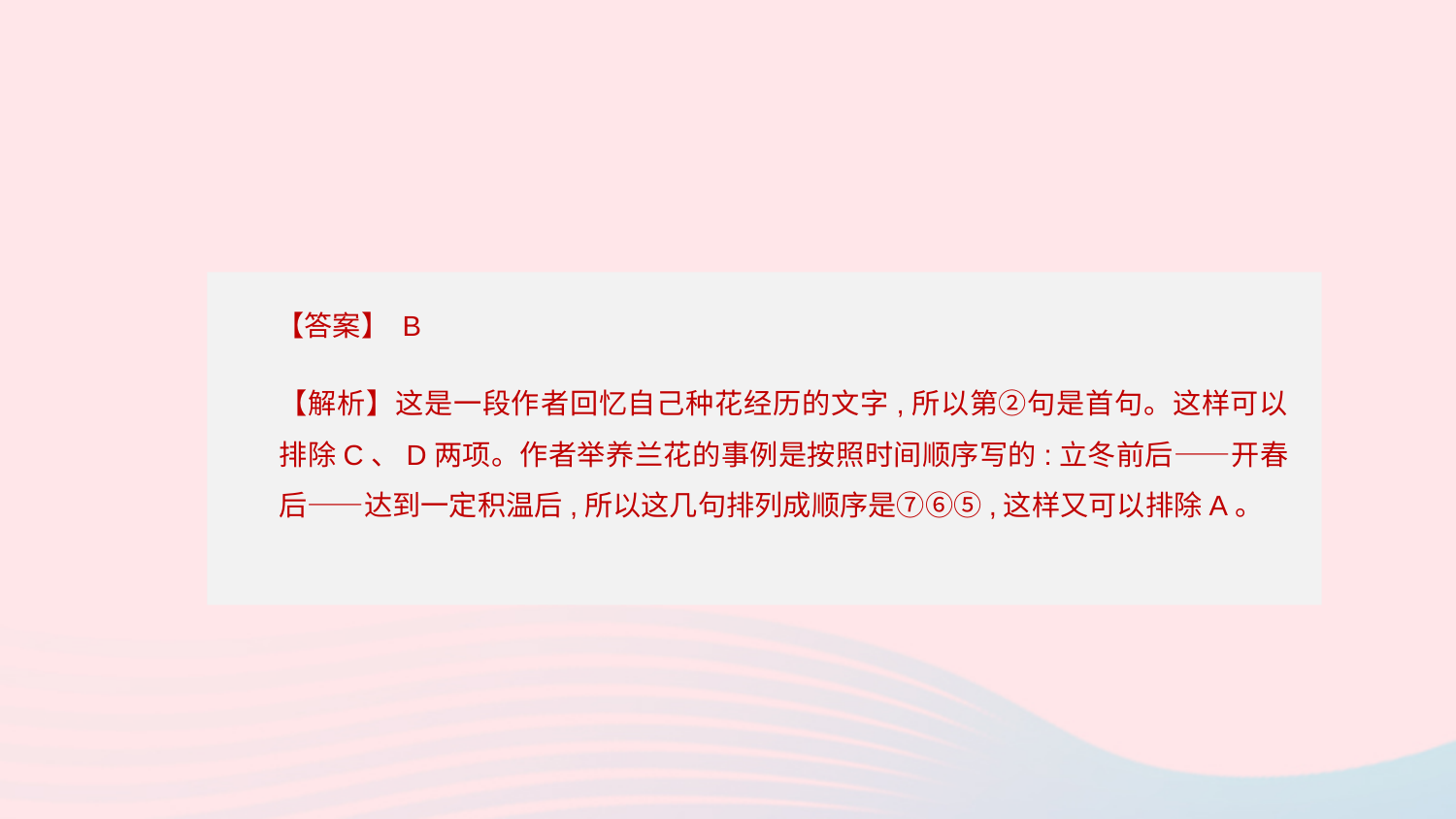

【答案】 B
【解析】这是一段作者回忆自己种花经历的文字,所以第②句是首句。这样可以排除C、D两项。作者举养兰花的事例是按照时间顺序写的:立冬前后——开春后——达到一定积温后,所以这几句排列成顺序是⑦⑥⑤,这样又可以排除A。